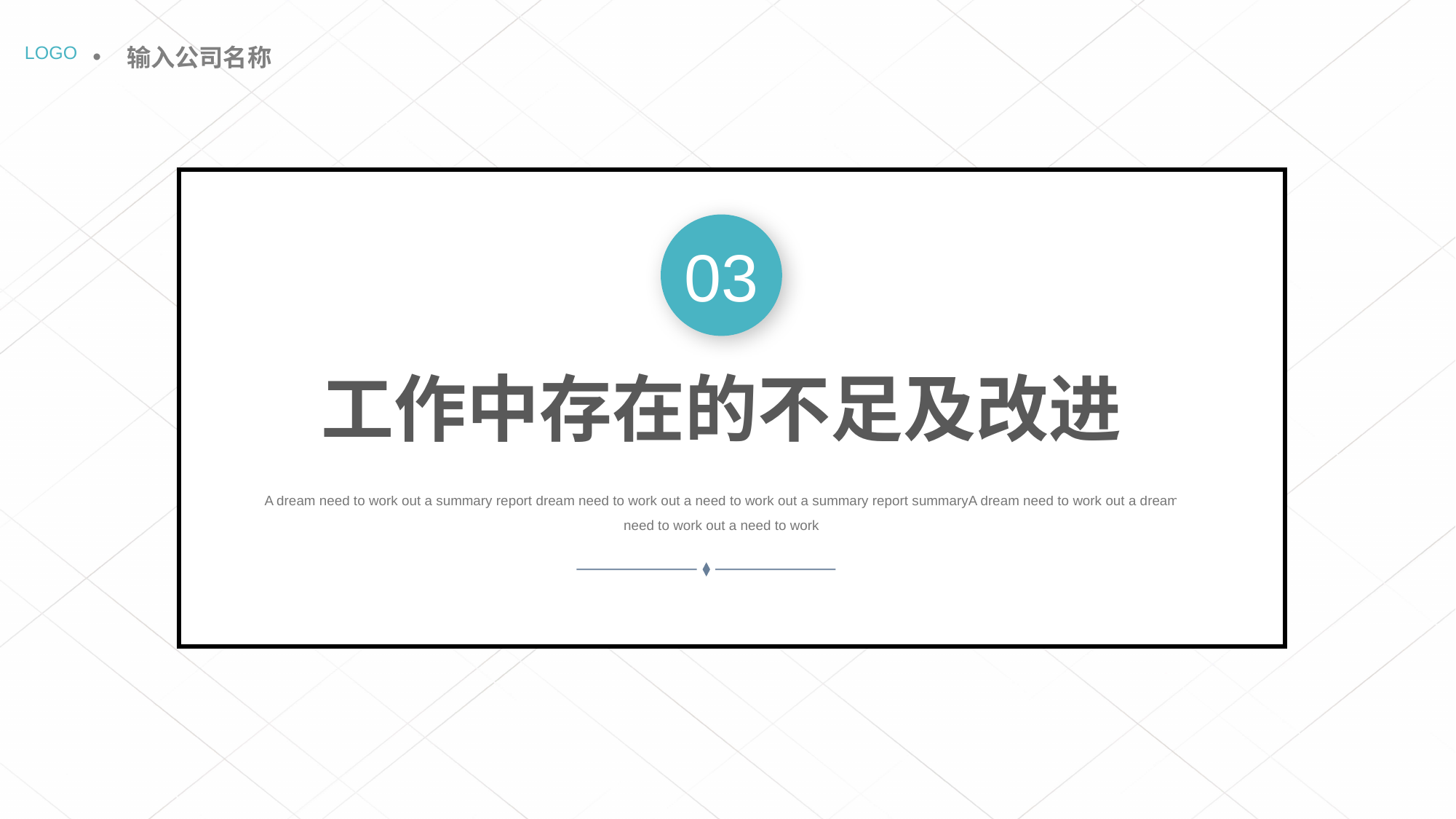

LOGO
输入公司名称

03
工作中存在的不足及改进
A dream need to work out a summary report dream need to work out a need to work out a summary report summaryA dream need to work out a dream need to work out a need to work